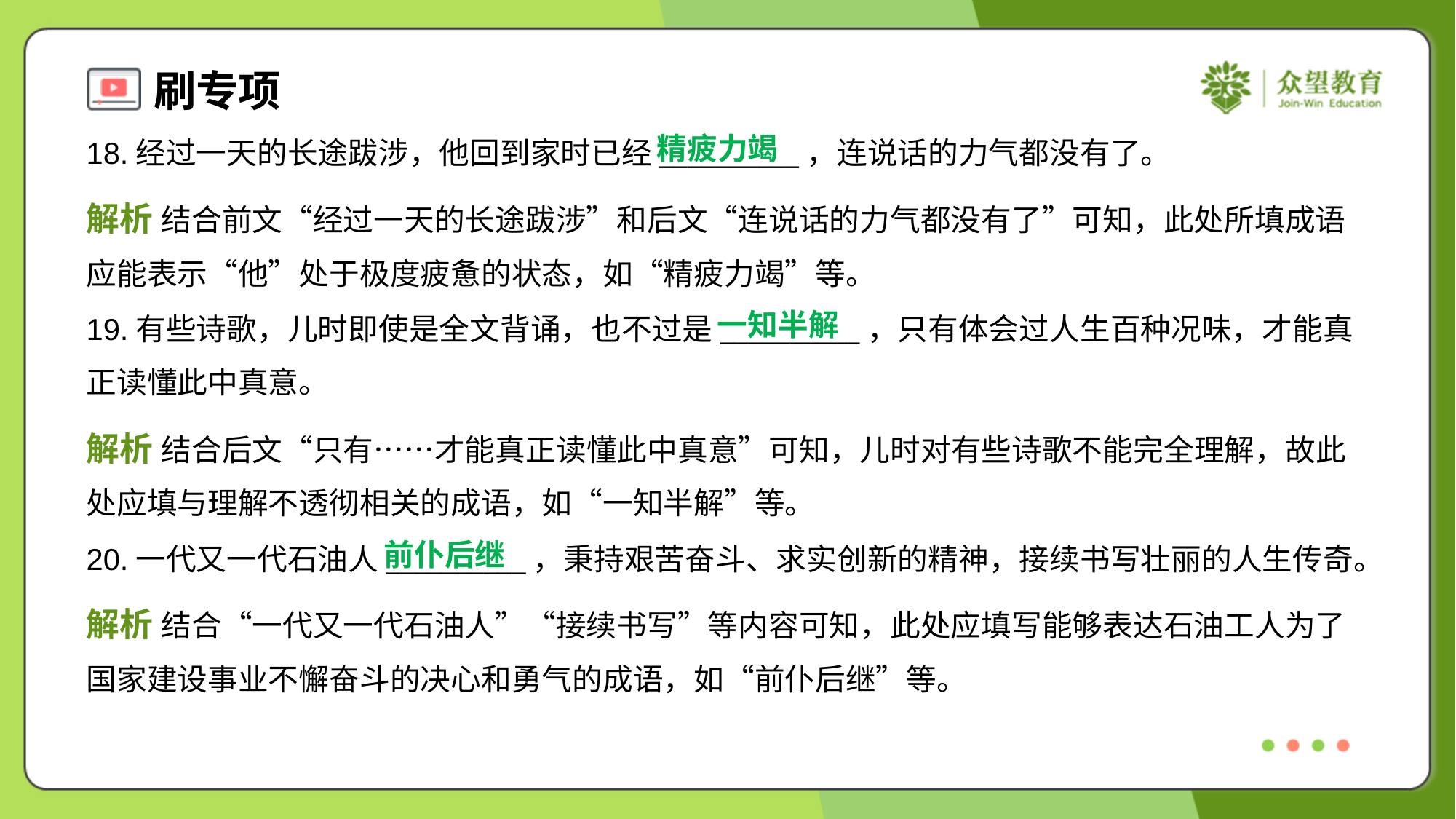

精疲力竭
18.经过一天的长途跋涉，他回到家时已经__________，连说话的力气都没有了。
解析 结合前文“经过一天的长途跋涉”和后文“连说话的力气都没有了”可知，此处所填成语
应能表示“他”处于极度疲惫的状态，如“精疲力竭”等。
一知半解
19.有些诗歌，儿时即使是全文背诵，也不过是__________，只有体会过人生百种况味，才能真
正读懂此中真意。
解析 结合后文“只有……才能真正读懂此中真意”可知，儿时对有些诗歌不能完全理解，故此
处应填与理解不透彻相关的成语，如“一知半解”等。
前仆后继
20.一代又一代石油人__________，秉持艰苦奋斗、求实创新的精神，接续书写壮丽的人生传奇。
解析 结合“一代又一代石油人”“接续书写”等内容可知，此处应填写能够表达石油工人为了
国家建设事业不懈奋斗的决心和勇气的成语，如“前仆后继”等。